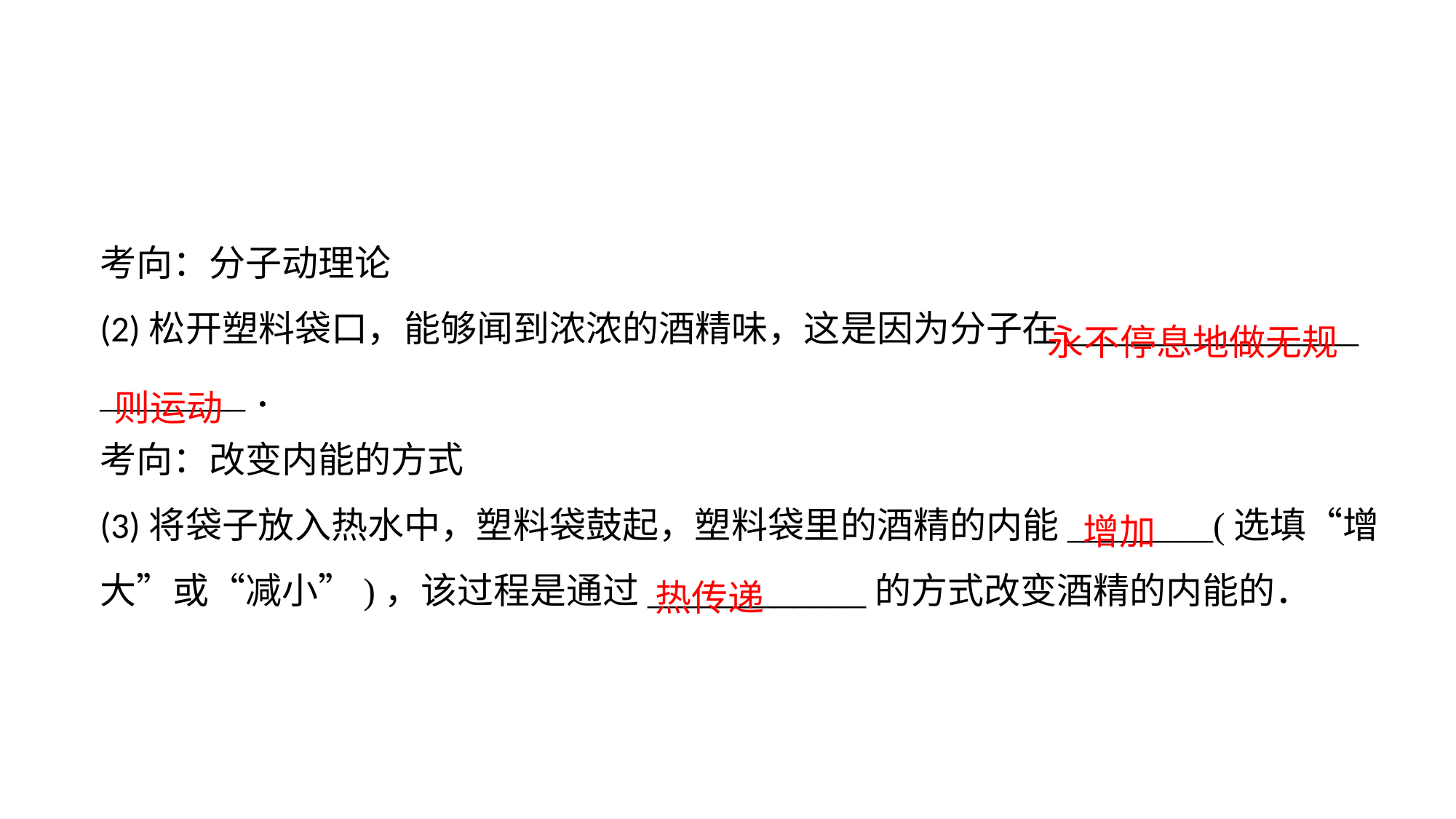

考向：分子动理论(2)松开塑料袋口，能够闻到浓浓的酒精味，这是因为分子在________________
________．考向：改变内能的方式(3)将袋子放入热水中，塑料袋鼓起，塑料袋里的酒精的内能________(选填“增大”或“减小”)，该过程是通过____________的方式改变酒精的内能的．
                                                                                                                 永不停息地做无规
则运动
增加
热传递